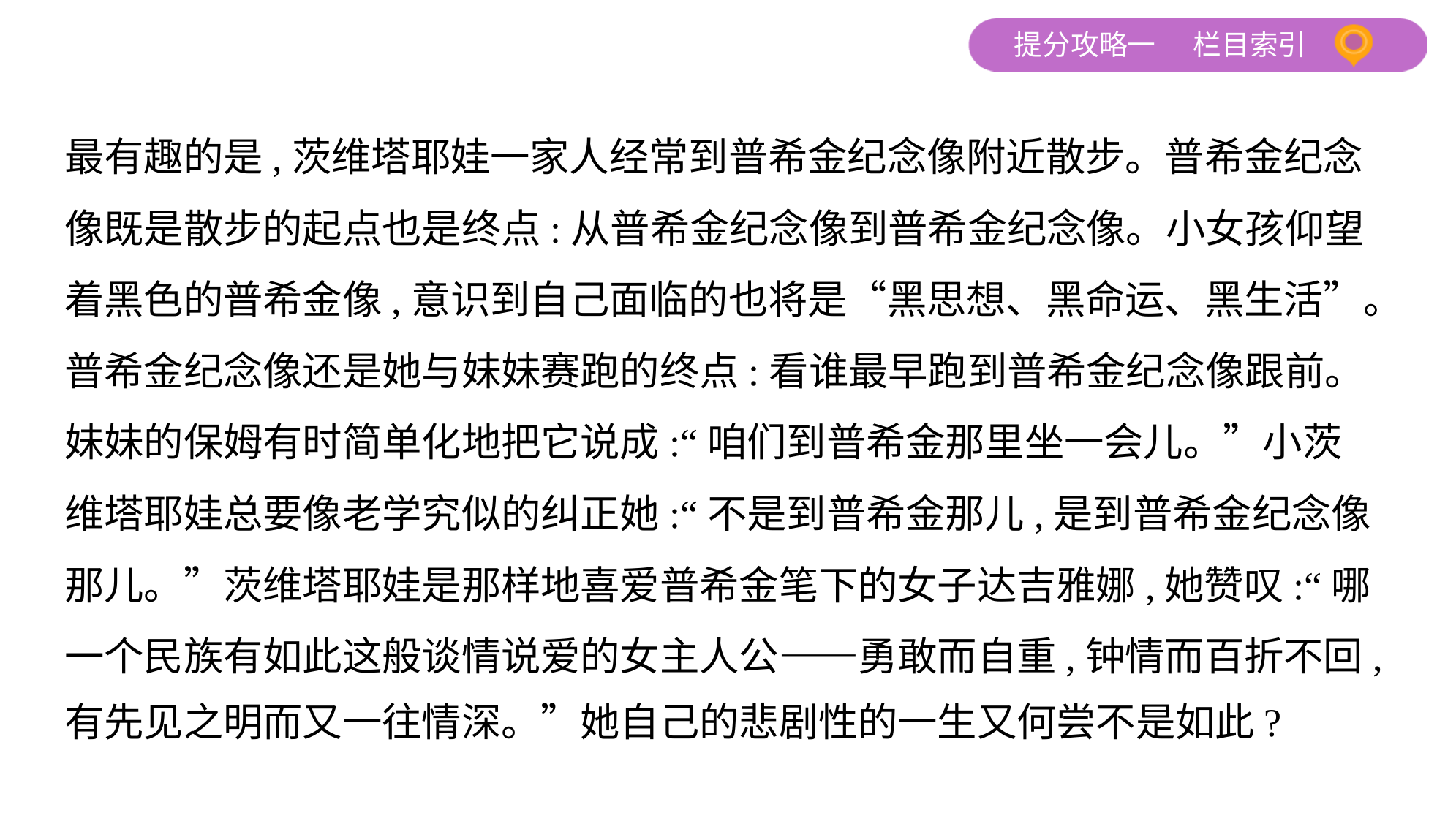

最有趣的是,茨维塔耶娃一家人经常到普希金纪念像附近散步。普希金纪念
像既是散步的起点也是终点:从普希金纪念像到普希金纪念像。小女孩仰望
着黑色的普希金像,意识到自己面临的也将是“黑思想、黑命运、黑生活”。普希金纪念像还是她与妹妹赛跑的终点:看谁最早跑到普希金纪念像跟前。
妹妹的保姆有时简单化地把它说成:“咱们到普希金那里坐一会儿。”小茨
维塔耶娃总要像老学究似的纠正她:“不是到普希金那儿,是到普希金纪念像
那儿。”茨维塔耶娃是那样地喜爱普希金笔下的女子达吉雅娜,她赞叹:“哪
一个民族有如此这般谈情说爱的女主人公——勇敢而自重,钟情而百折不回,
有先见之明而又一往情深。”她自己的悲剧性的一生又何尝不是如此?